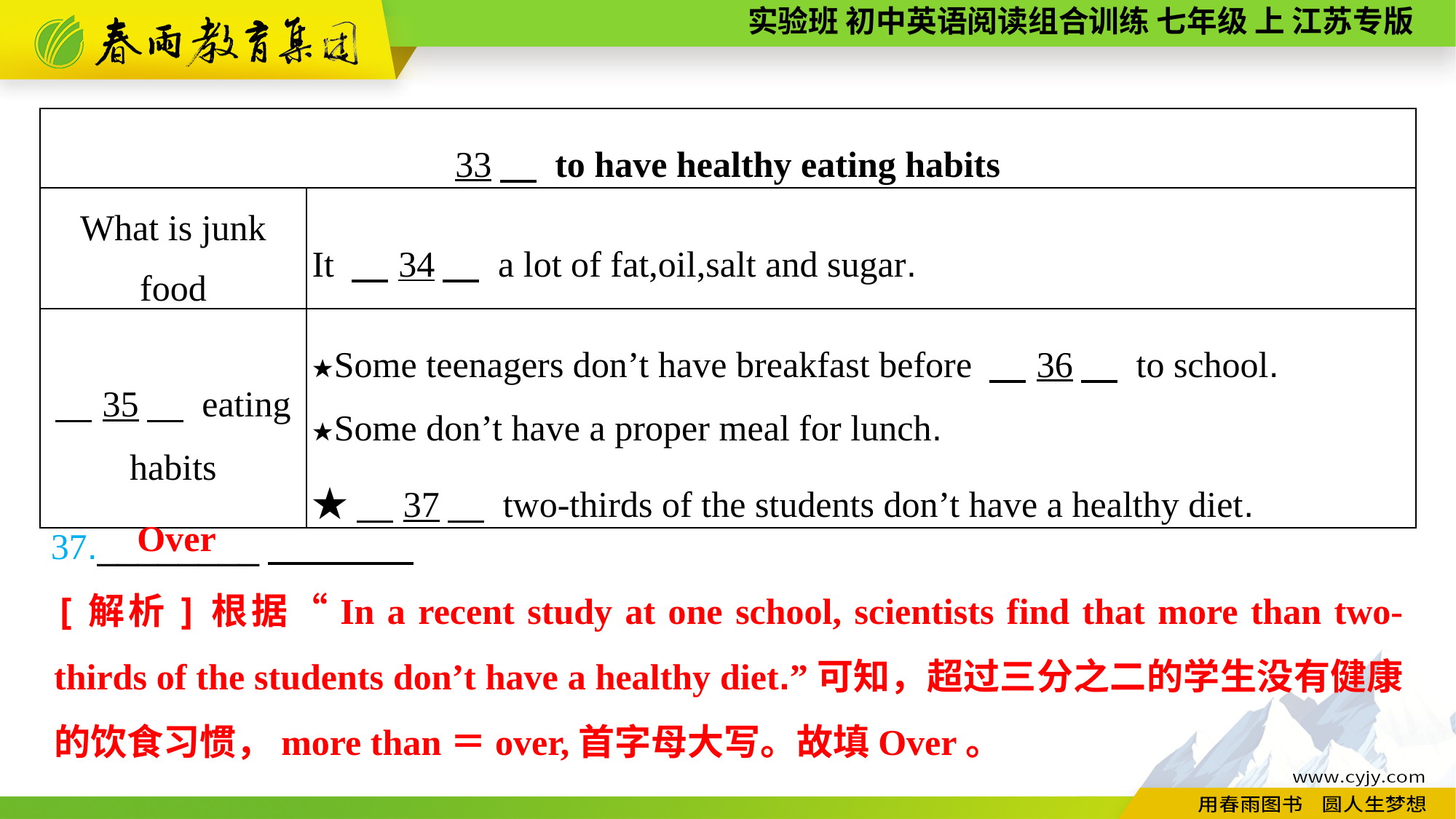

| 33　 to have healthy eating habits |  |
| --- | --- |
| What is junk food | It 　34　 a lot of fat,oil,salt and sugar. |
| 35　 eating habits | ★Some teenagers don’t have breakfast before 　36　 to school. ★Some don’t have a proper meal for lunch. ★　37　 two-thirds of the students don’t have a healthy diet. |
37.________
Over
[解析]根据“In a recent study at one school, scientists find that more than two-thirds of the students don’t have a healthy diet.”可知，超过三分之二的学生没有健康的饮食习惯，more than＝over,首字母大写。故填Over。